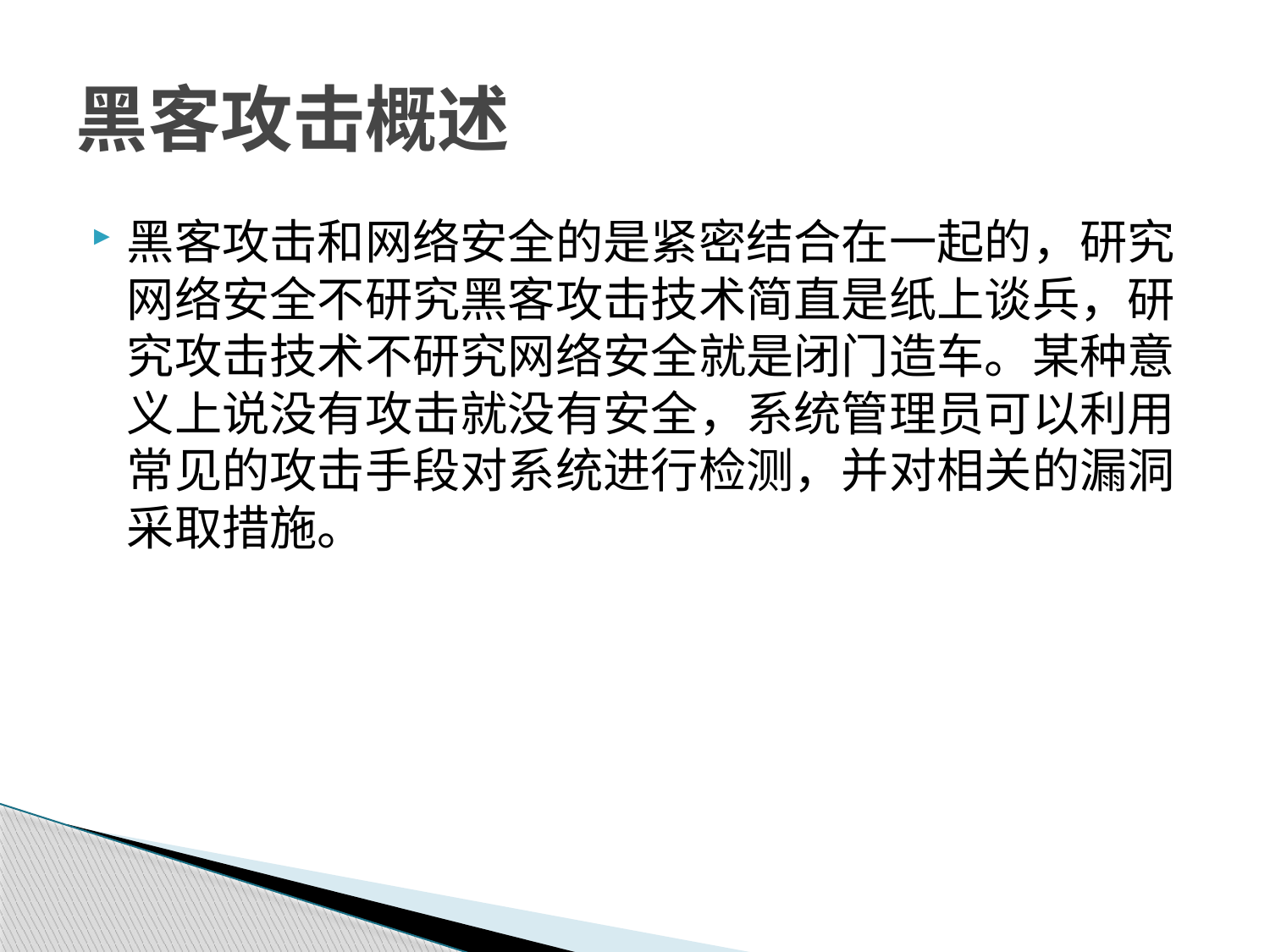

# 黑客攻击概述
黑客攻击和网络安全的是紧密结合在一起的，研究网络安全不研究黑客攻击技术简直是纸上谈兵，研究攻击技术不研究网络安全就是闭门造车。某种意义上说没有攻击就没有安全，系统管理员可以利用常见的攻击手段对系统进行检测，并对相关的漏洞采取措施。